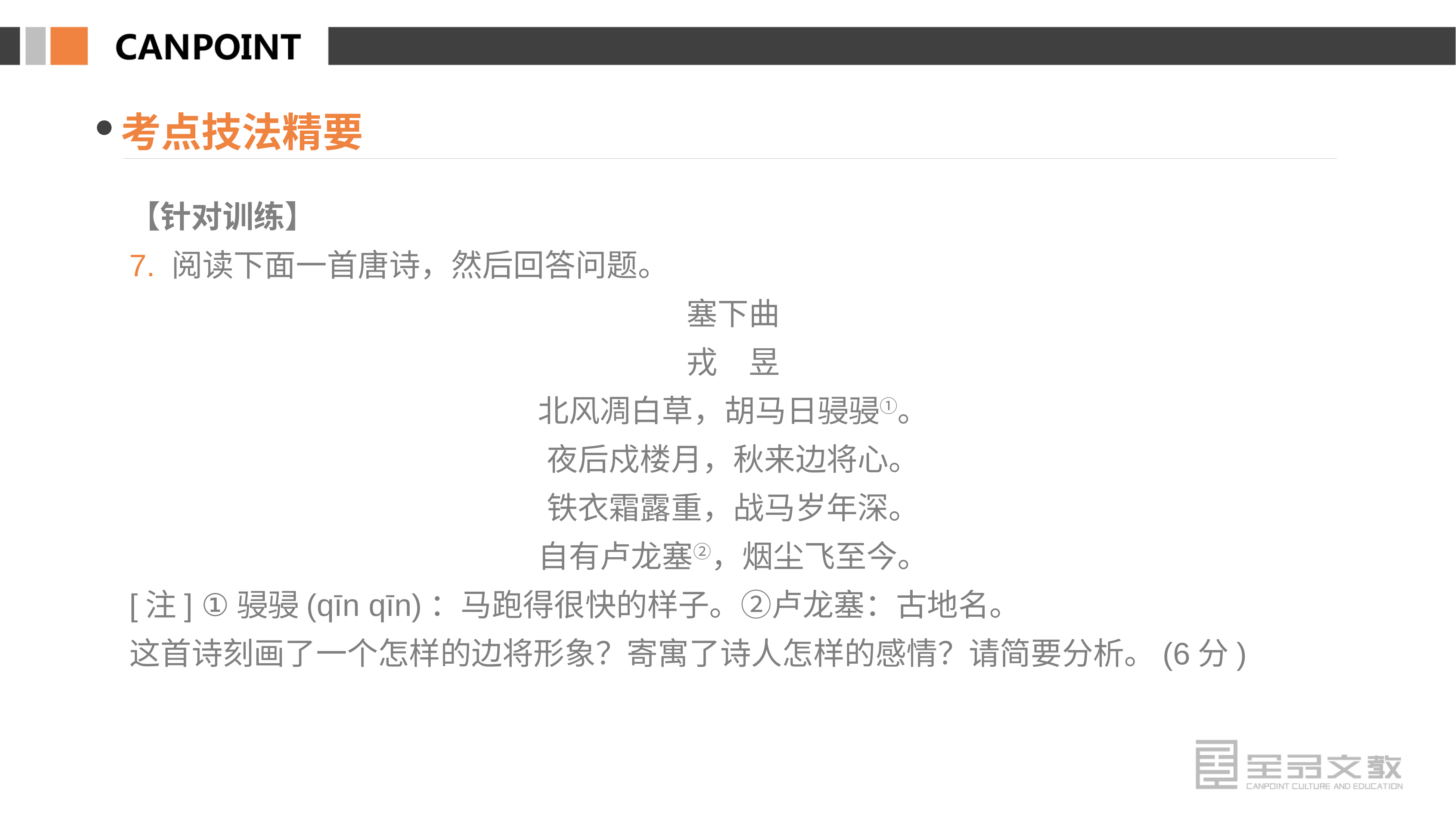

考点技法精要

【针对训练】
7. 阅读下面一首唐诗，然后回答问题。
塞下曲
戎　昱
北风凋白草，胡马日骎骎①。
夜后戍楼月，秋来边将心。
铁衣霜露重，战马岁年深。
自有卢龙塞②，烟尘飞至今。
[注] ①骎骎(qīn qīn)：马跑得很快的样子。②卢龙塞：古地名。
这首诗刻画了一个怎样的边将形象？寄寓了诗人怎样的感情？请简要分析。(6分)